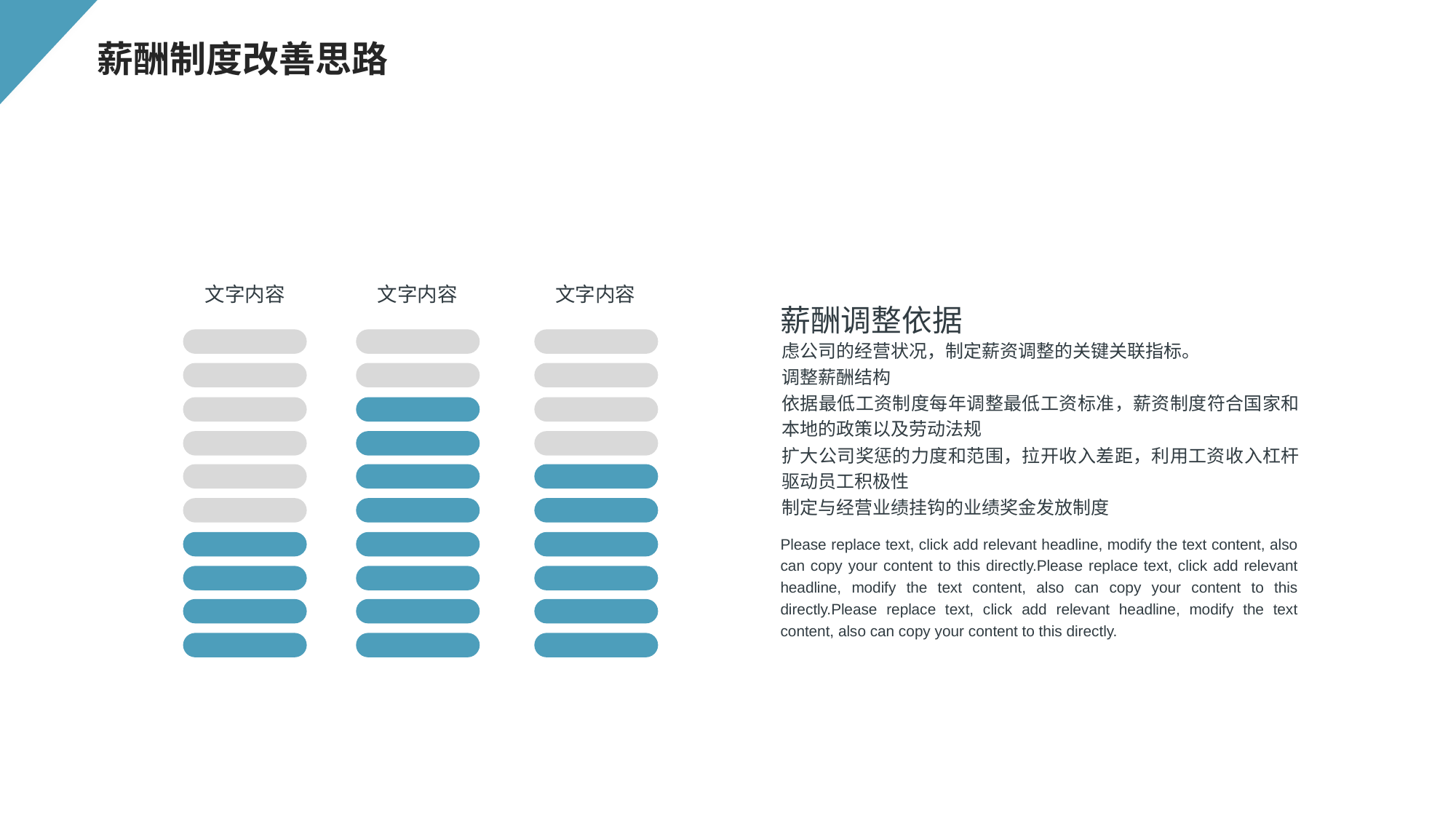

薪酬制度改善思路
文字内容
文字内容
文字内容
薪酬调整依据

虑公司的经营状况，制定薪资调整的关键关联指标。
调整薪酬结构
依据最低工资制度每年调整最低工资标准，薪资制度符合国家和本地的政策以及劳动法规
扩大公司奖惩的力度和范围，拉开收入差距，利用工资收入杠杆驱动员工积极性
制定与经营业绩挂钩的业绩奖金发放制度

Please replace text, click add relevant headline, modify the text content, also can copy your content to this directly.Please replace text, click add relevant headline, modify the text content, also can copy your content to this directly.Please replace text, click add relevant headline, modify the text content, also can copy your content to this directly.